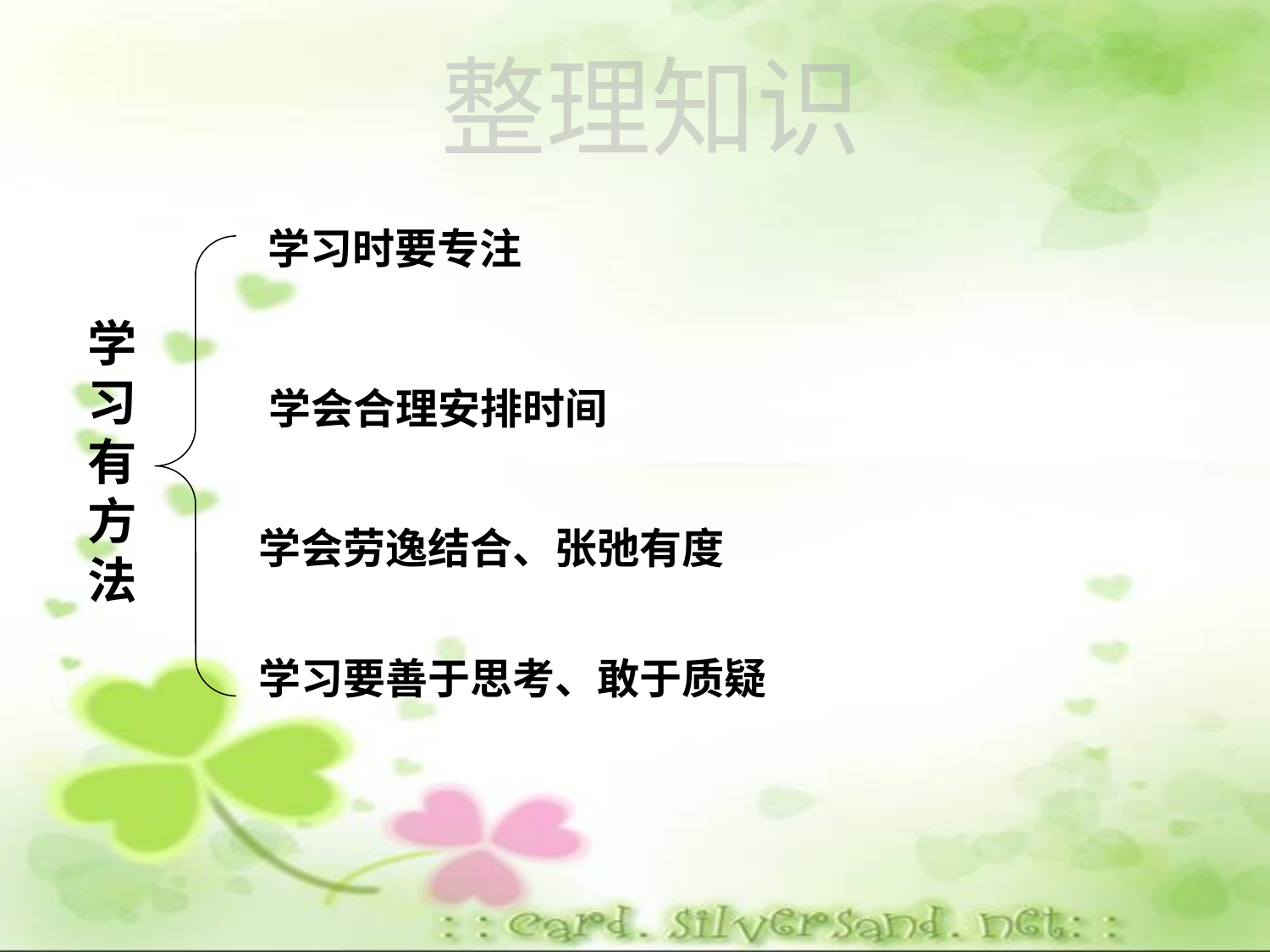

整理知识
学习时要专注

学习有方法
学会合理安排时间
学会劳逸结合、张弛有度
学习要善于思考、敢于质疑